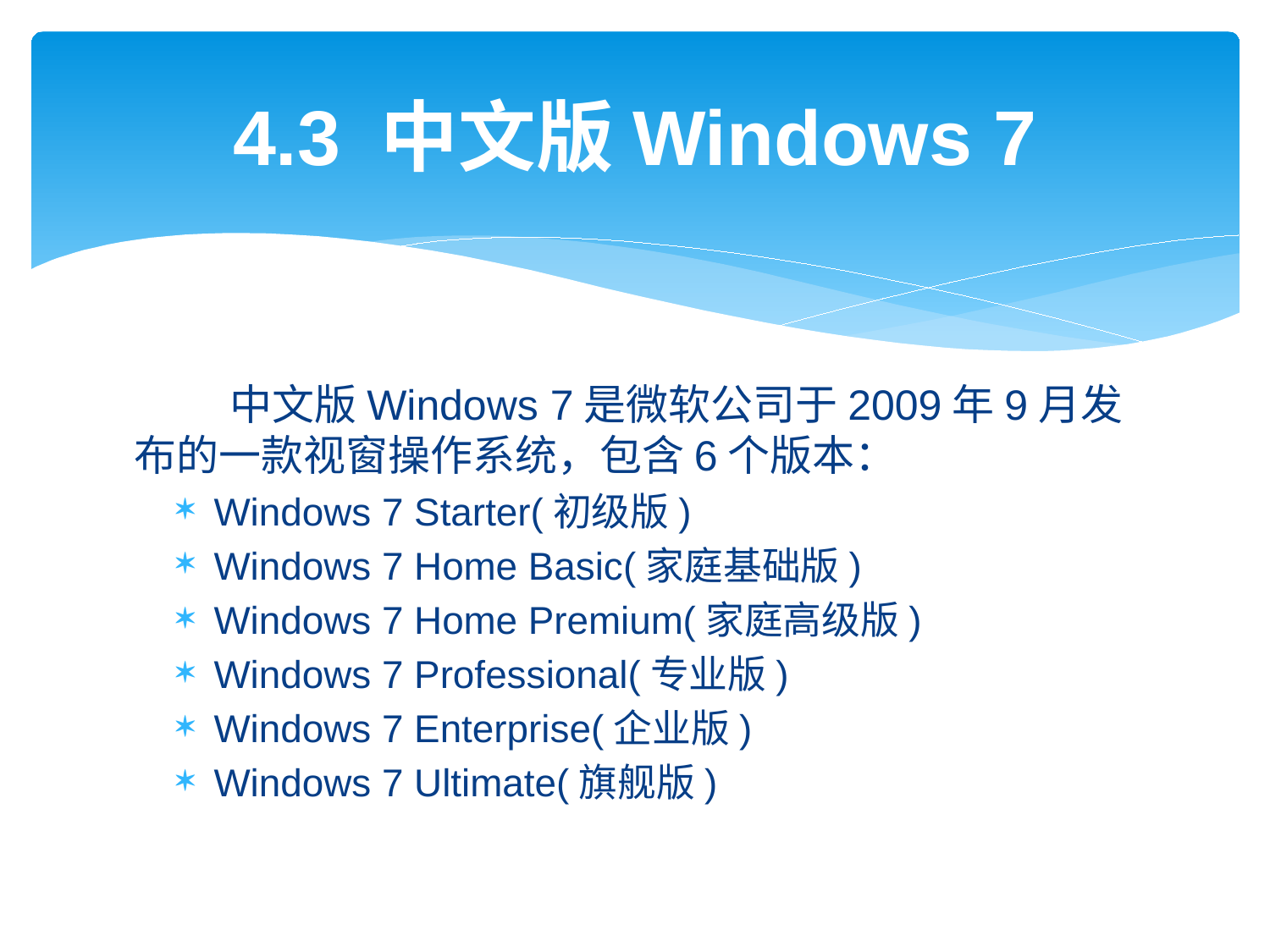

# 4.3 中文版Windows 7
         中文版Windows 7是微软公司于2009年9月发布的一款视窗操作系统，包含6个版本：
Windows 7 Starter(初级版)
Windows 7 Home Basic(家庭基础版)
Windows 7 Home Premium(家庭高级版)
Windows 7 Professional(专业版)
Windows 7 Enterprise(企业版)
Windows 7 Ultimate(旗舰版)